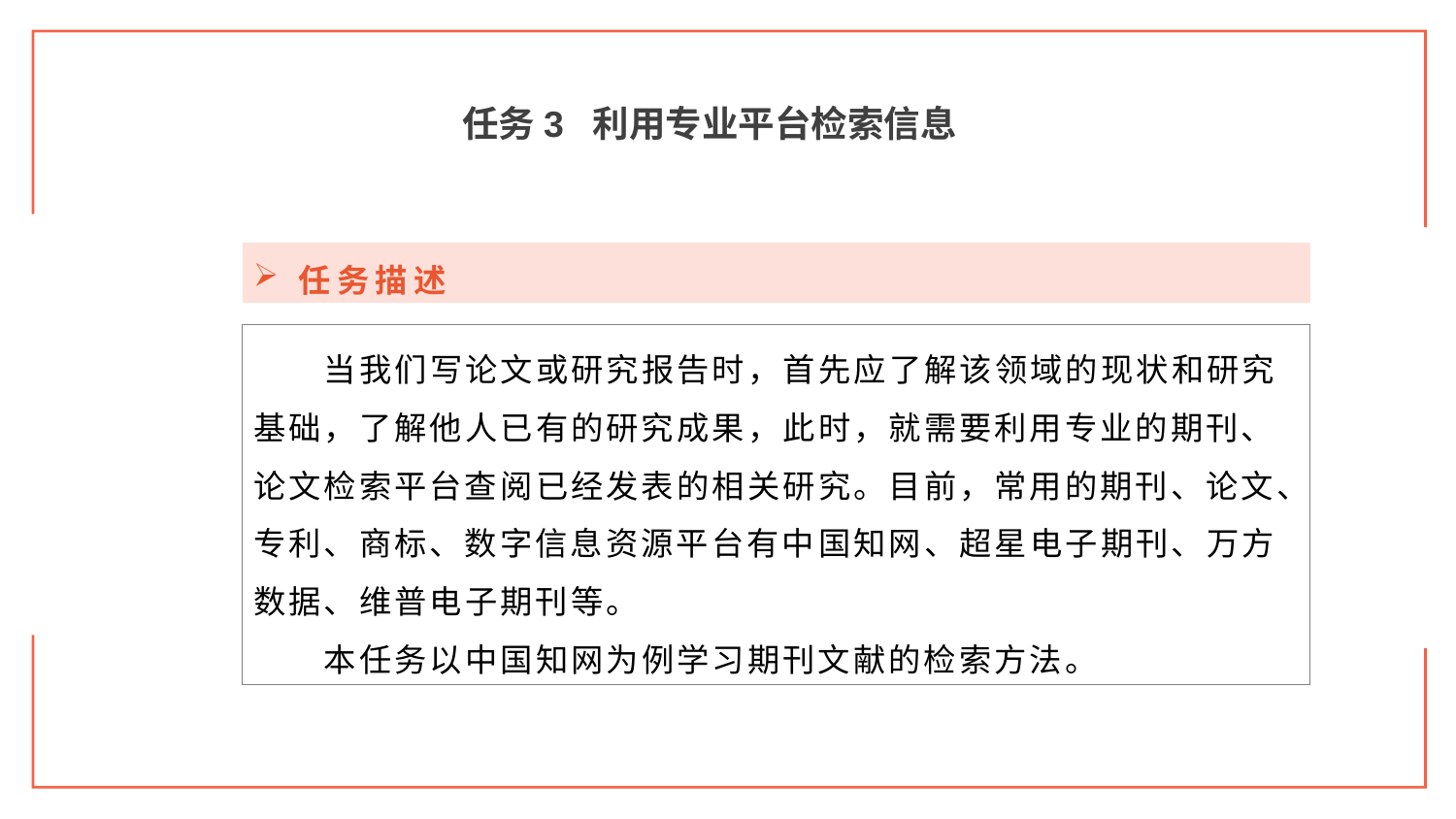

任务3  利用专业平台检索信息
任务描述
当我们写论文或研究报告时，首先应了解该领域的现状和研究基础，了解他人已有的研究成果，此时，就需要利用专业的期刊、论文检索平台查阅已经发表的相关研究。目前，常用的期刊、论文、专利、商标、数字信息资源平台有中国知网、超星电子期刊、万方数据、维普电子期刊等。
本任务以中国知网为例学习期刊文献的检索方法。